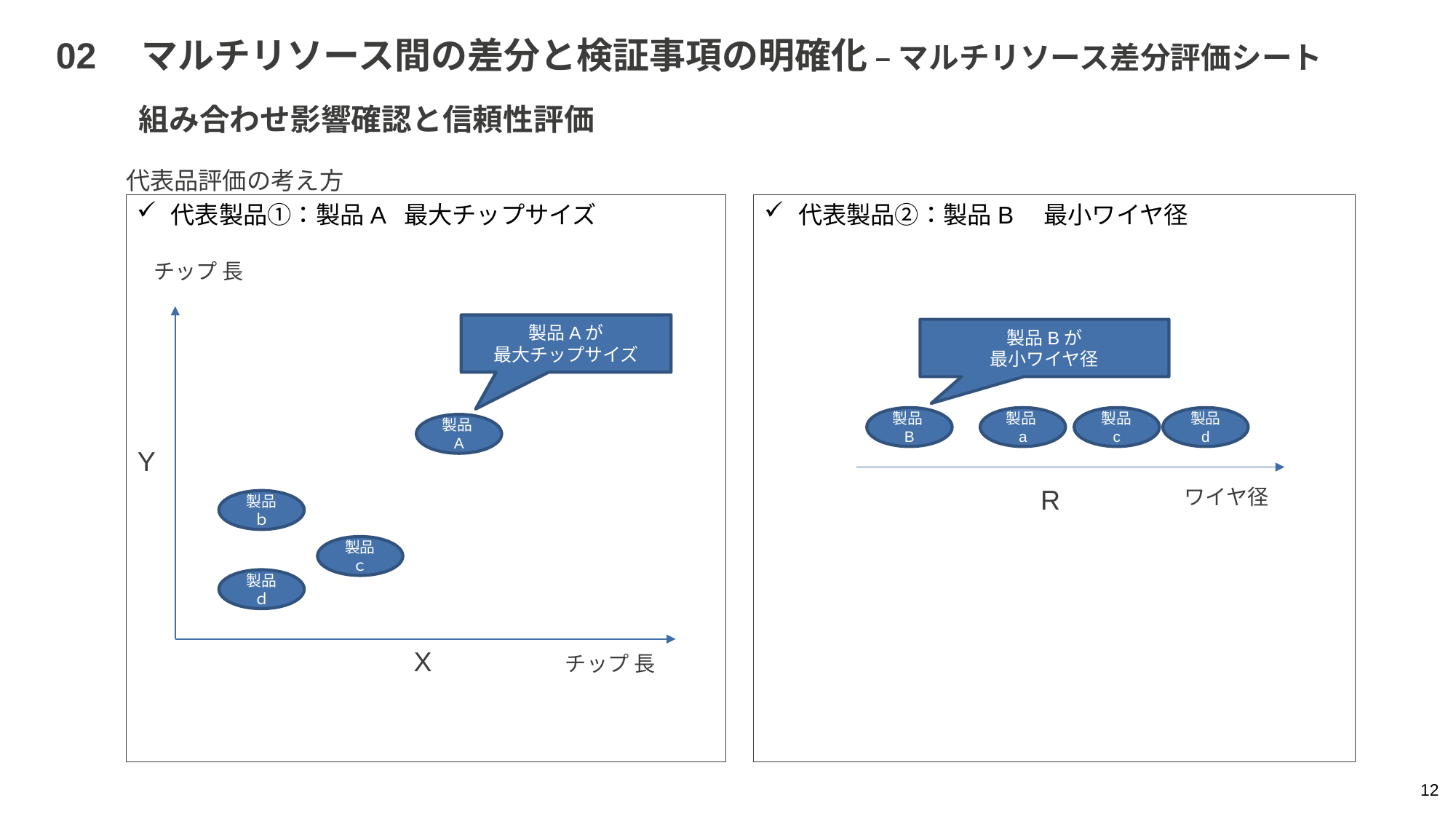

# 02　マルチリソース間の差分と検証事項の明確化 – マルチリソース差分評価シート
組み合わせ影響確認と信頼性評価
代表品評価の考え方
代表製品①：製品A  最大チップサイズ
代表製品②：製品B　最小ワイヤ径
チップ 長
製品Aが
最大チップサイズ
製品Bが
最小ワイヤ径
製品B
製品a
製品
c
製品
d
製品A
Y
R
ワイヤ径
製品ｂ
製品ｃ
製品ｄ
X
チップ 長